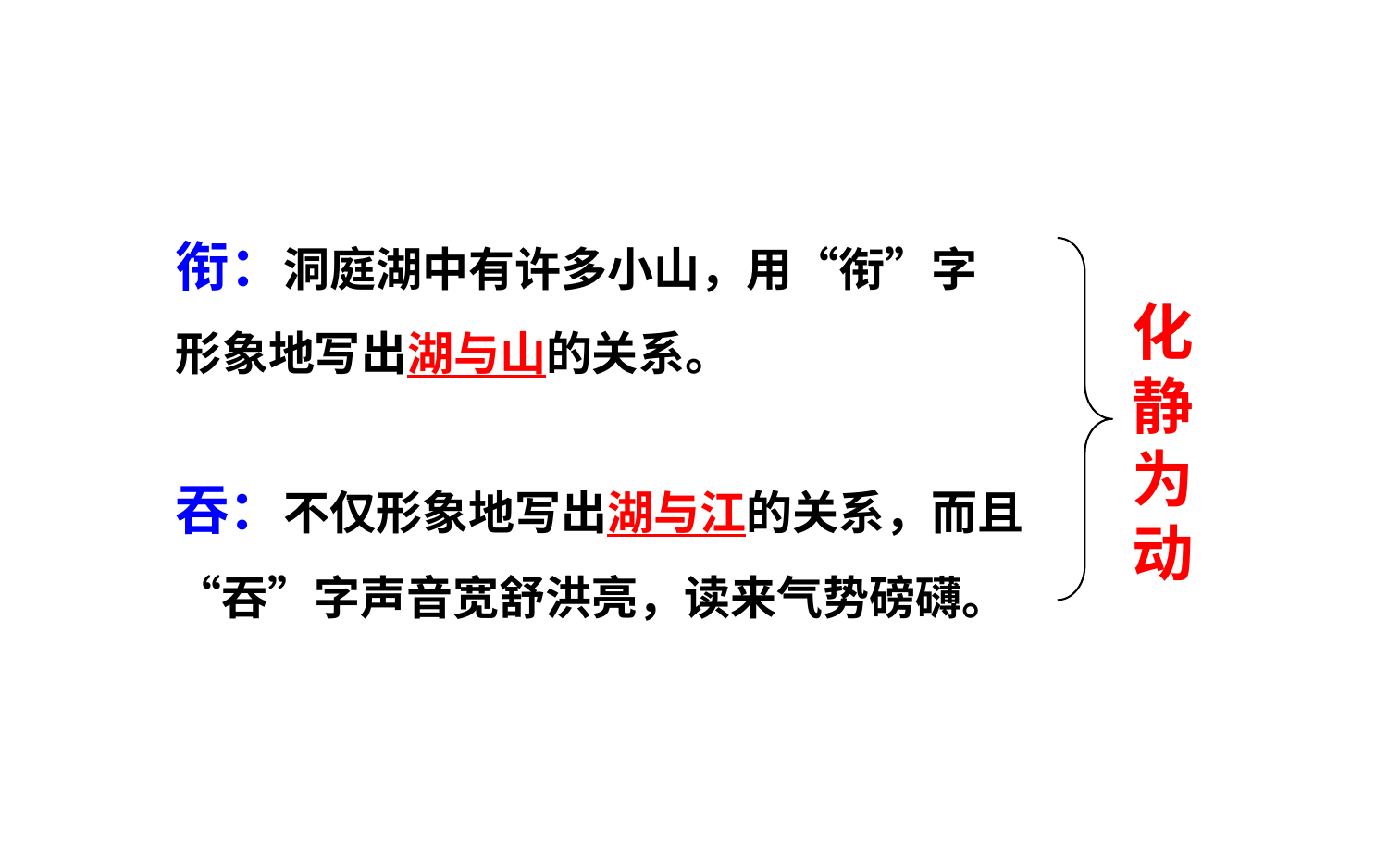

衔：洞庭湖中有许多小山，用“衔”字形象地写出湖与山的关系。

化静为动
吞：不仅形象地写出湖与江的关系，而且“吞”字声音宽舒洪亮，读来气势磅礴。